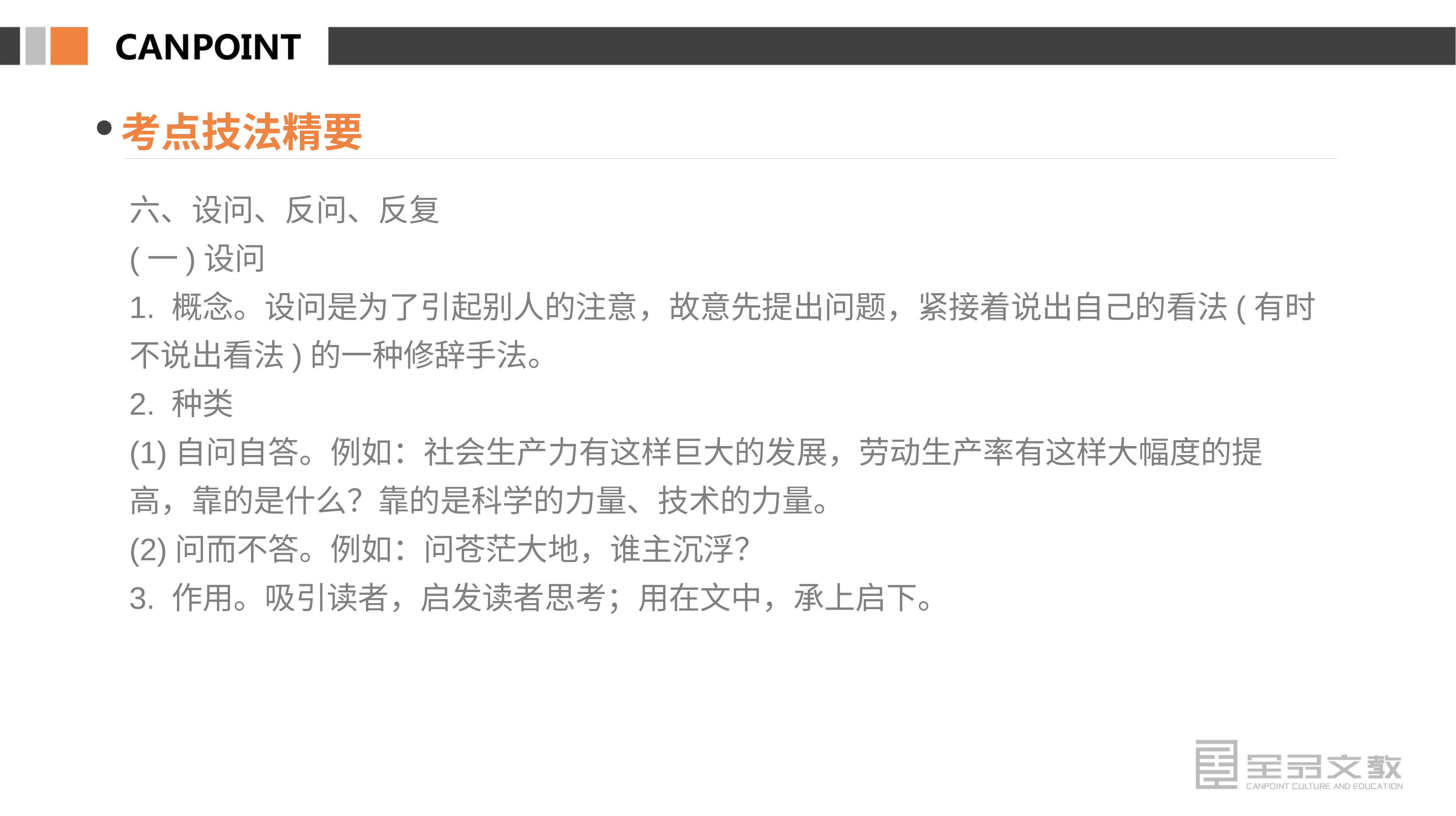

考点技法精要

六、设问、反问、反复
(一)设问
1. 概念。设问是为了引起别人的注意，故意先提出问题，紧接着说出自己的看法(有时不说出看法)的一种修辞手法。
2. 种类
(1)自问自答。例如：社会生产力有这样巨大的发展，劳动生产率有这样大幅度的提高，靠的是什么？靠的是科学的力量、技术的力量。
(2)问而不答。例如：问苍茫大地，谁主沉浮？
3. 作用。吸引读者，启发读者思考；用在文中，承上启下。